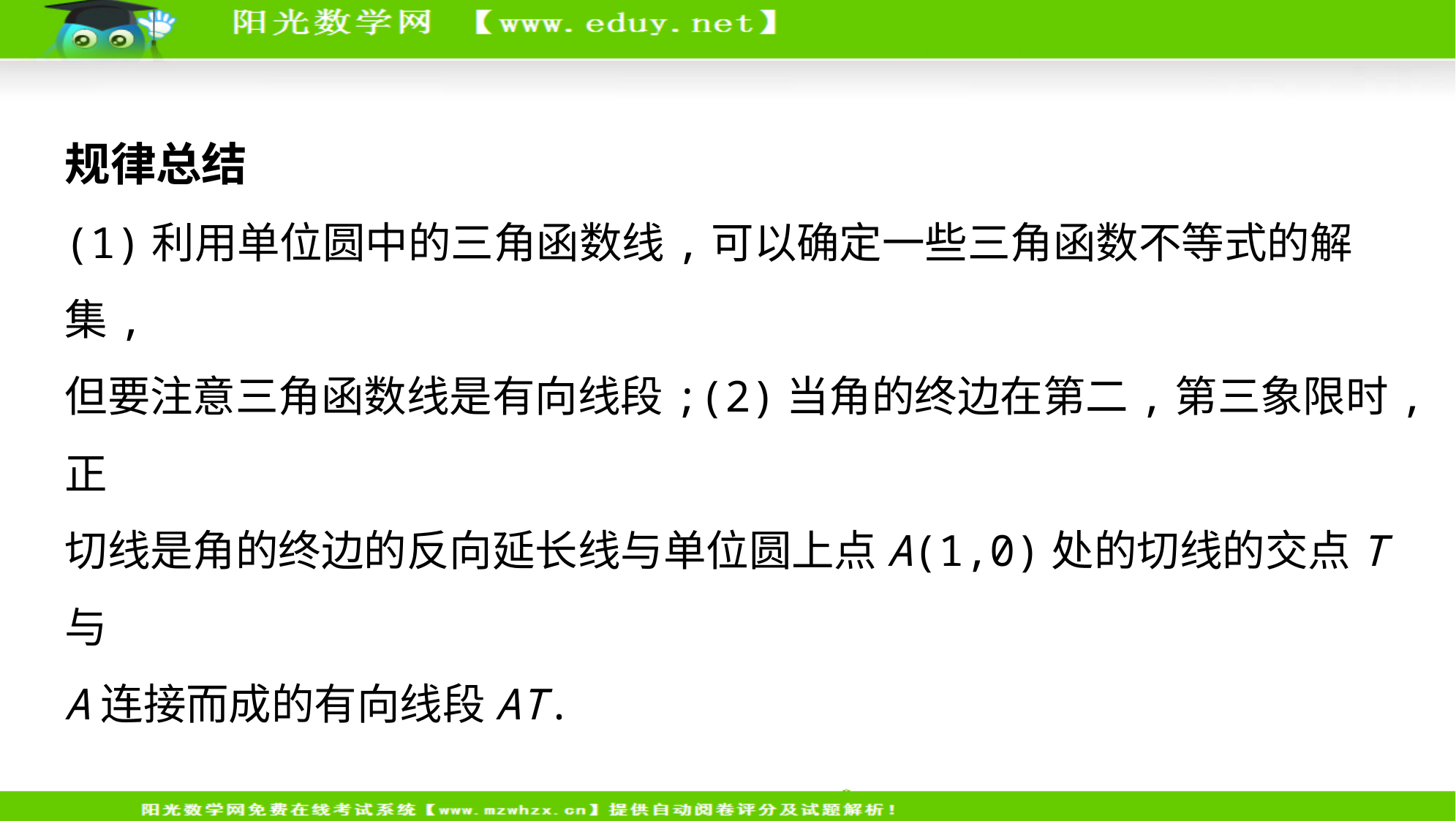

规律总结
(1)利用单位圆中的三角函数线,可以确定一些三角函数不等式的解集,
但要注意三角函数线是有向线段;(2)当角的终边在第二,第三象限时,正
切线是角的终边的反向延长线与单位圆上点A(1,0)处的切线的交点T与
A连接而成的有向线段AT.